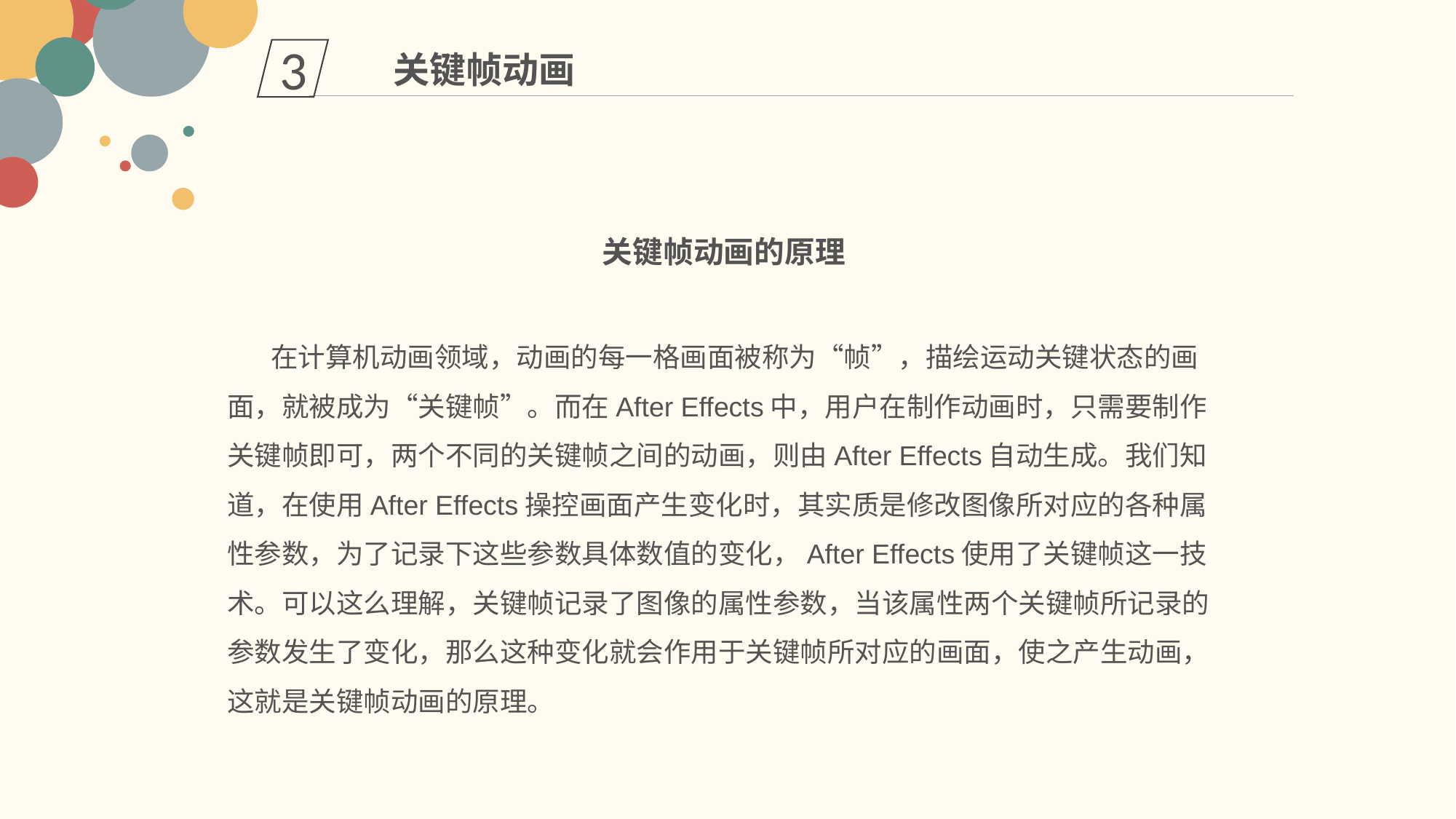

3
关键帧动画
关键帧动画的原理

      在计算机动画领域，动画的每一格画面被称为“帧”，描绘运动关键状态的画面，就被成为“关键帧”。而在After Effects中，用户在制作动画时，只需要制作关键帧即可，两个不同的关键帧之间的动画，则由After Effects自动生成。我们知道，在使用After Effects操控画面产生变化时，其实质是修改图像所对应的各种属性参数，为了记录下这些参数具体数值的变化，After Effects使用了关键帧这一技术。可以这么理解，关键帧记录了图像的属性参数，当该属性两个关键帧所记录的参数发生了变化，那么这种变化就会作用于关键帧所对应的画面，使之产生动画，这就是关键帧动画的原理。